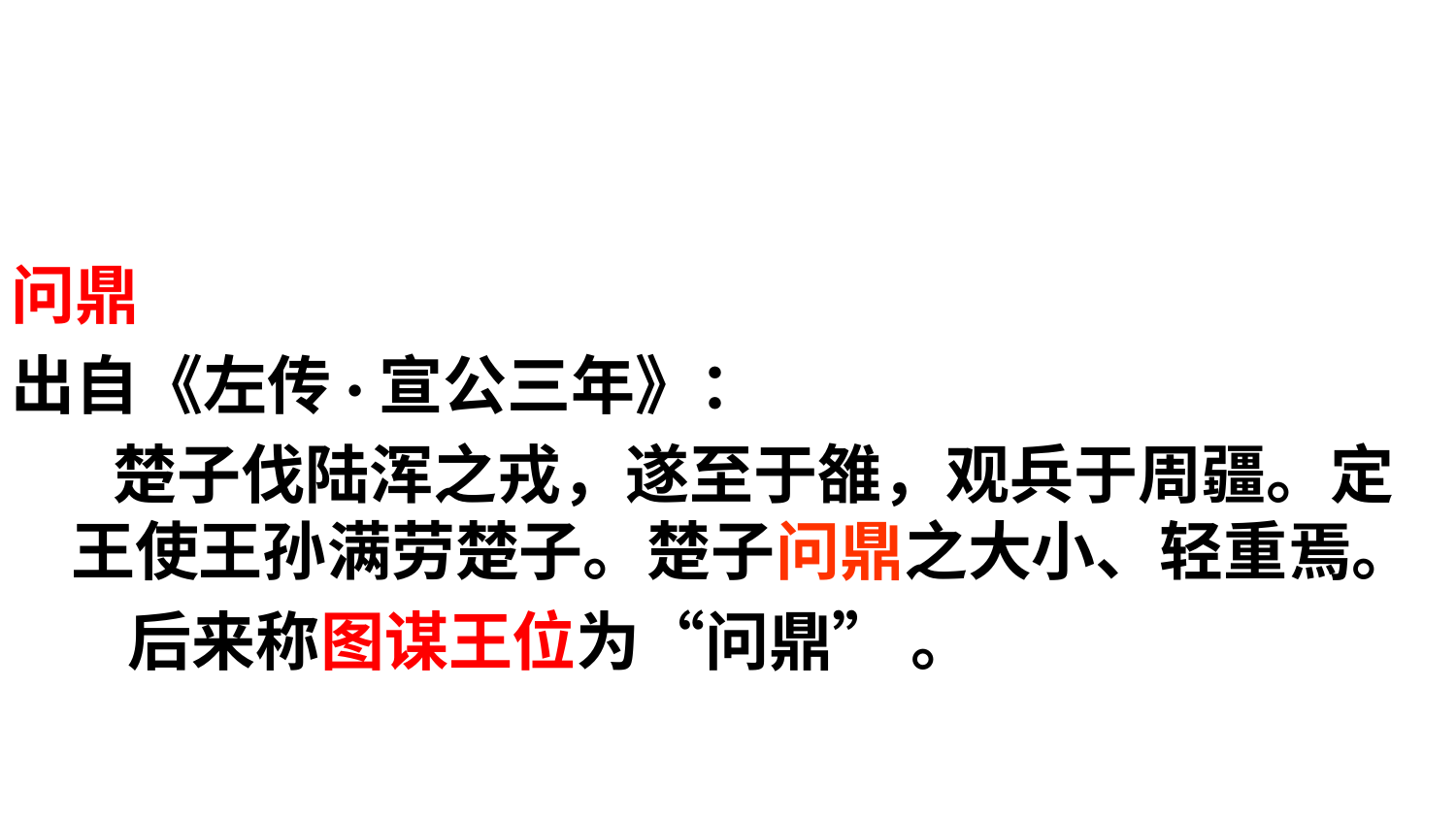

问鼎
出自《左传·宣公三年》：
      楚子伐陆浑之戎，遂至于雒，观兵于周疆。定王使王孙满劳楚子。楚子问鼎之大小、轻重焉。
       后来称图谋王位为“问鼎” 。